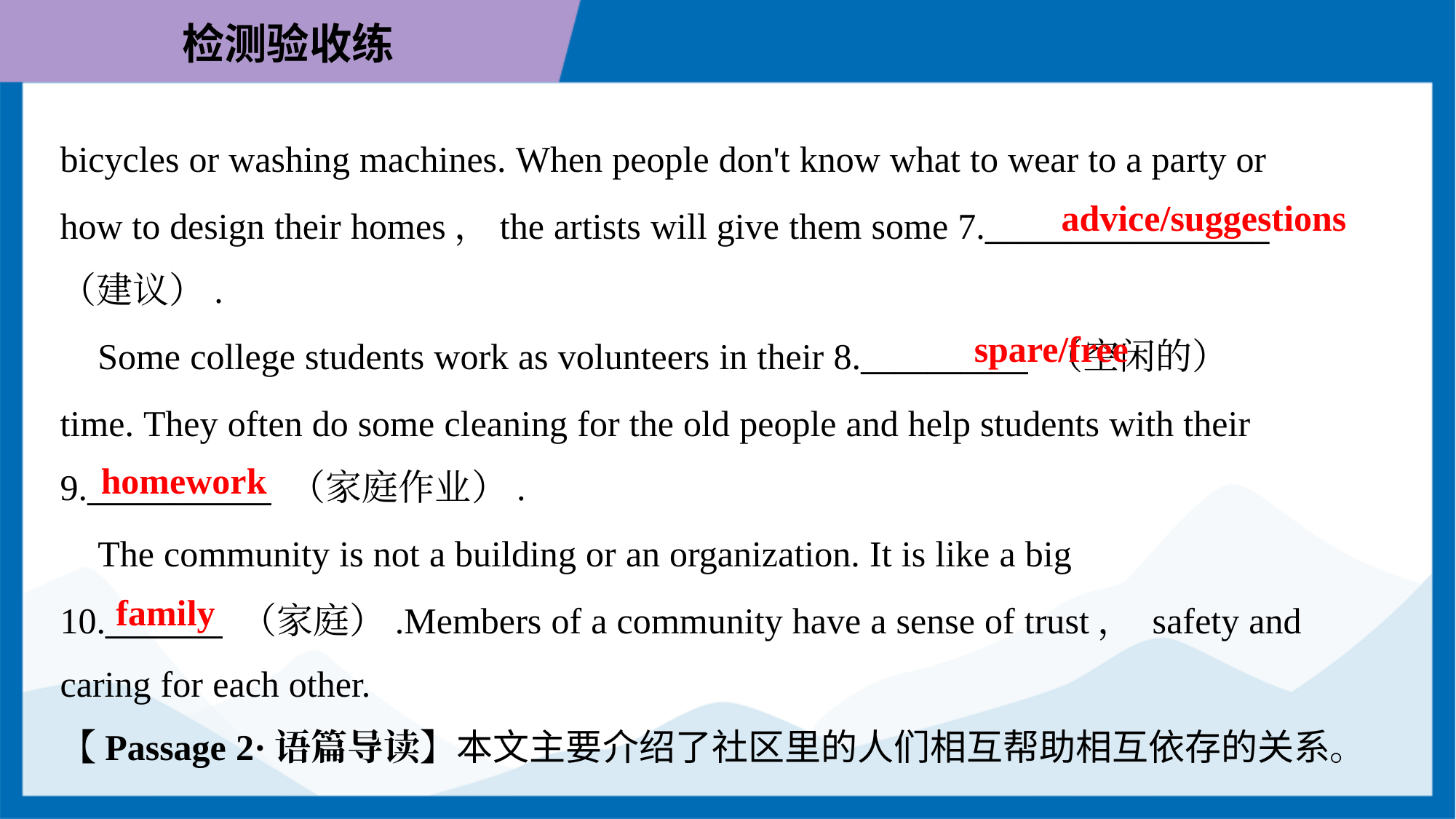

bicycles or washing machines. When people don't know what to wear to a party or
how to design their homes，the artists will give them some 7._________________
（建议）.
advice/suggestions
spare/free
    Some college students work as volunteers in their 8.__________ （空闲的）
time. They often do some cleaning for the old people and help students with their
9.___________ （家庭作业）.
homework
    The community is not a building or an organization. It is like a big
10._______ （家庭）.Members of a community have a sense of trust， safety and
caring for each other.
family
【Passage 2·语篇导读】本文主要介绍了社区里的人们相互帮助相互依存的关系。